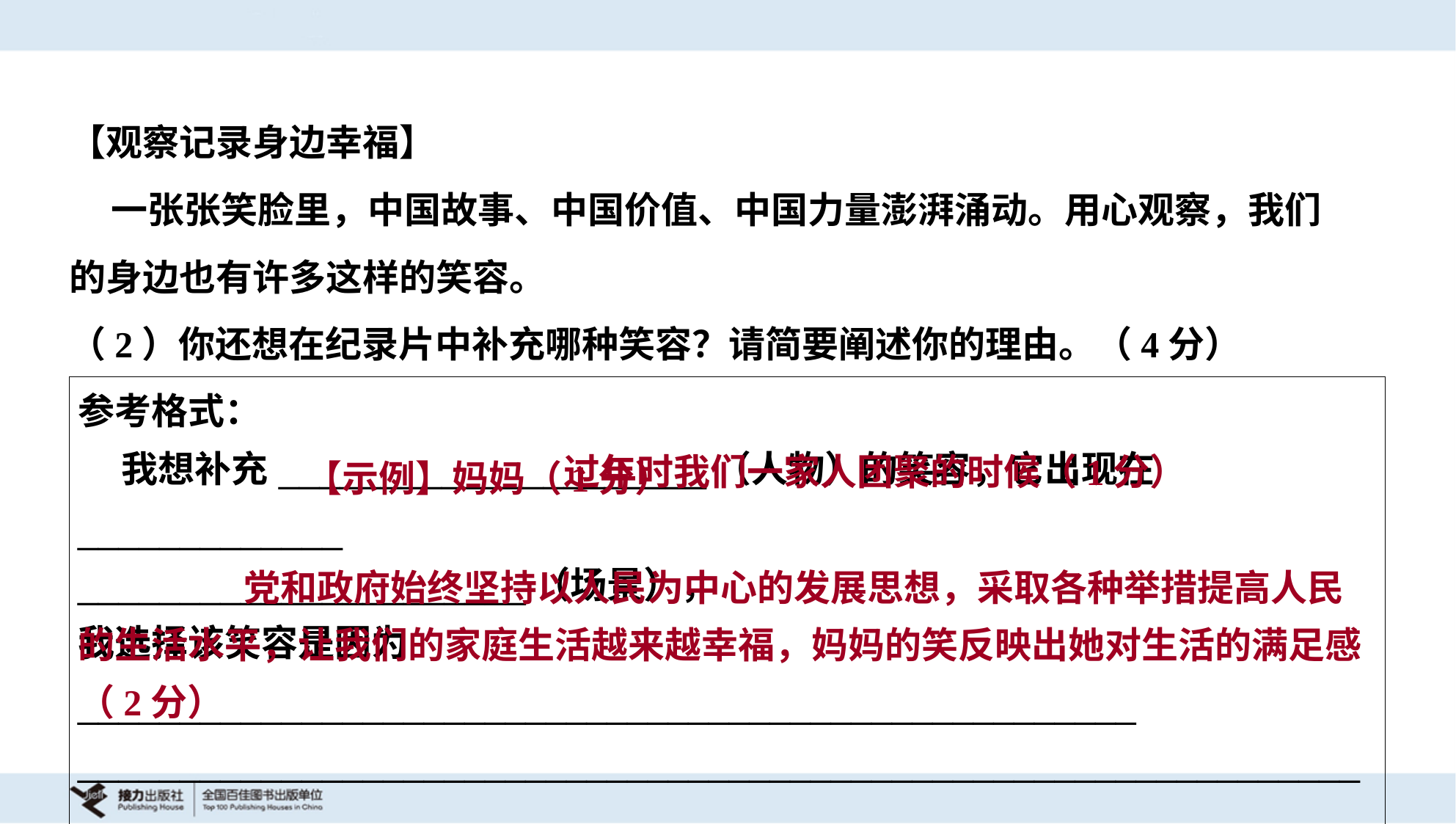

【观察记录身边幸福】
    一张张笑脸里，中国故事、中国价值、中国力量澎湃涌动。用心观察，我们
的身边也有许多这样的笑容。
（2）你还想在纪录片中补充哪种笑容？请简要阐述你的理由。（4分）
| 参考格式： 我想补充\_\_\_\_\_\_\_\_\_\_\_\_\_\_\_\_\_\_\_\_\_（人物）的笑容，它出现在\_\_\_\_\_\_\_\_\_\_\_\_\_ \_\_\_\_\_\_\_\_\_\_\_\_\_\_\_\_\_\_\_\_\_\_（场景）， 我选择该笑容是因为\_\_\_\_\_\_\_\_\_\_\_\_\_\_\_\_\_\_\_\_\_\_\_\_\_\_\_\_\_\_\_\_\_\_\_\_\_\_\_\_\_\_\_\_\_\_\_\_\_\_\_\_ \_\_\_\_\_\_\_\_\_\_\_\_\_\_\_\_\_\_\_\_\_\_\_\_\_\_\_\_\_\_\_\_\_\_\_\_\_\_\_\_\_\_\_\_\_\_\_\_\_\_\_\_\_\_\_\_\_\_\_\_\_\_\_\_\_\_\_\_\_\_ \_\_\_\_\_\_\_\_\_\_\_\_\_\_\_\_\_\_\_（理由）。 |
| --- |
                                                          过年时我们一家人团聚的时候（1分）
【示例】妈妈（1分）
                   党和政府始终坚持以人民为中心的发展思想，采取各种举措提高人民的生活水平，让我们的家庭生活越来越幸福，妈妈的笑反映出她对生活的满足感（2分）